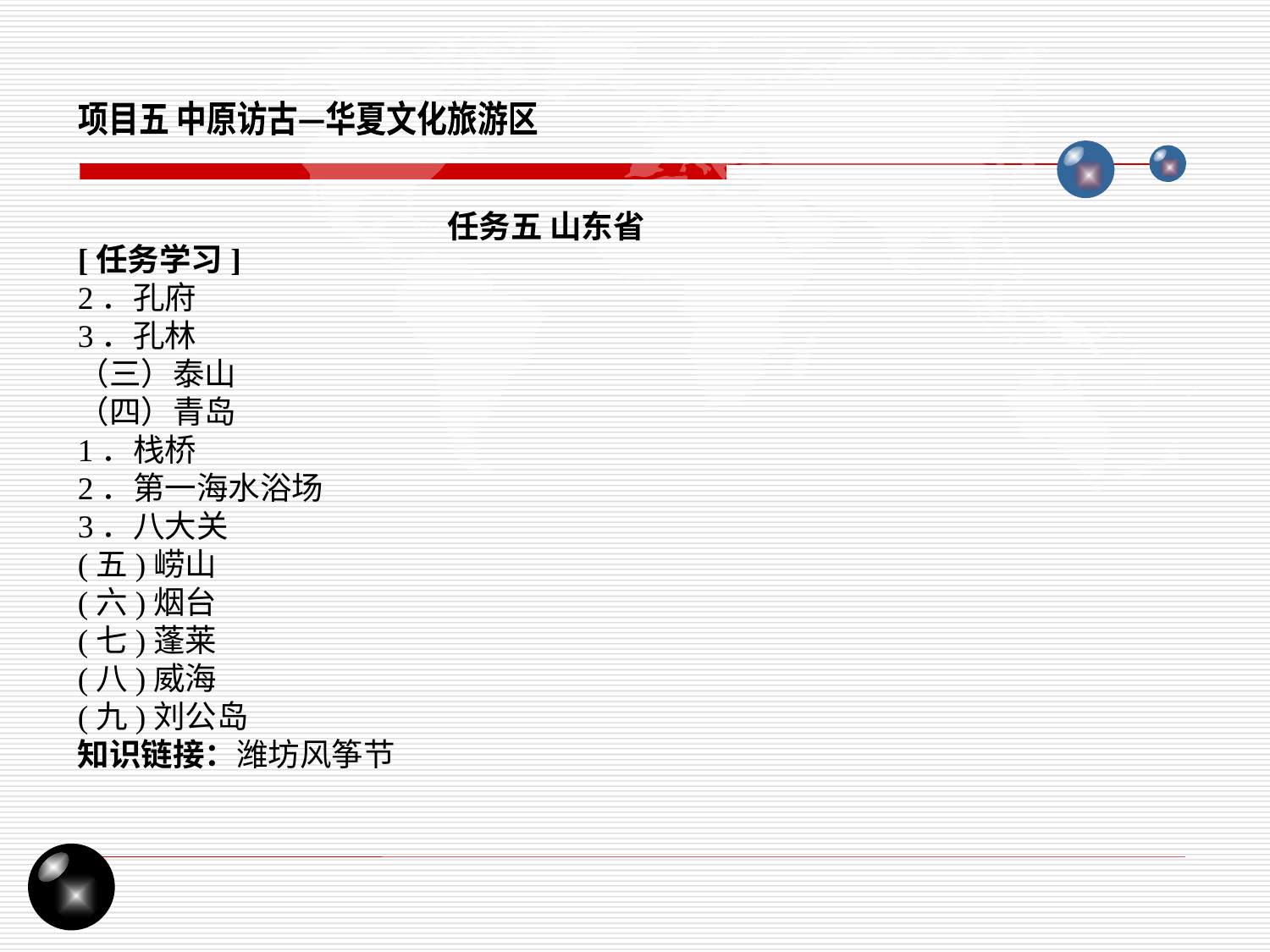

项目五 中原访古—华夏文化旅游区
任务五 山东省
[任务学习]
2．孔府
3．孔林
（三）泰山
（四）青岛
1．栈桥
2．第一海水浴场
3．八大关
(五)崂山
(六)烟台
(七)蓬莱
(八)威海
(九)刘公岛
知识链接：潍坊风筝节